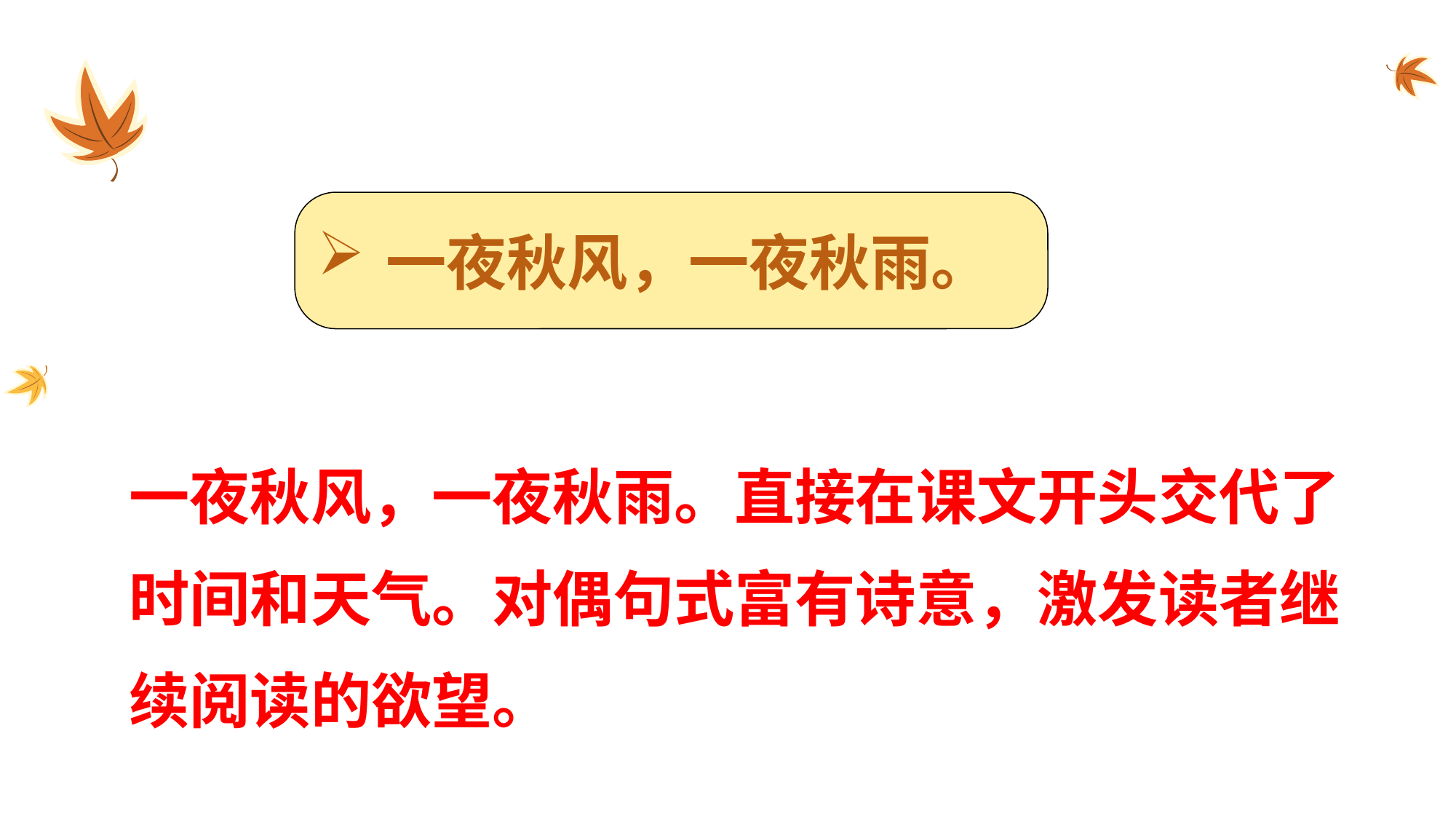

一夜秋风，一夜秋雨。

一夜秋风，一夜秋雨。直接在课文开头交代了时间和天气。对偶句式富有诗意，激发读者继续阅读的欲望。